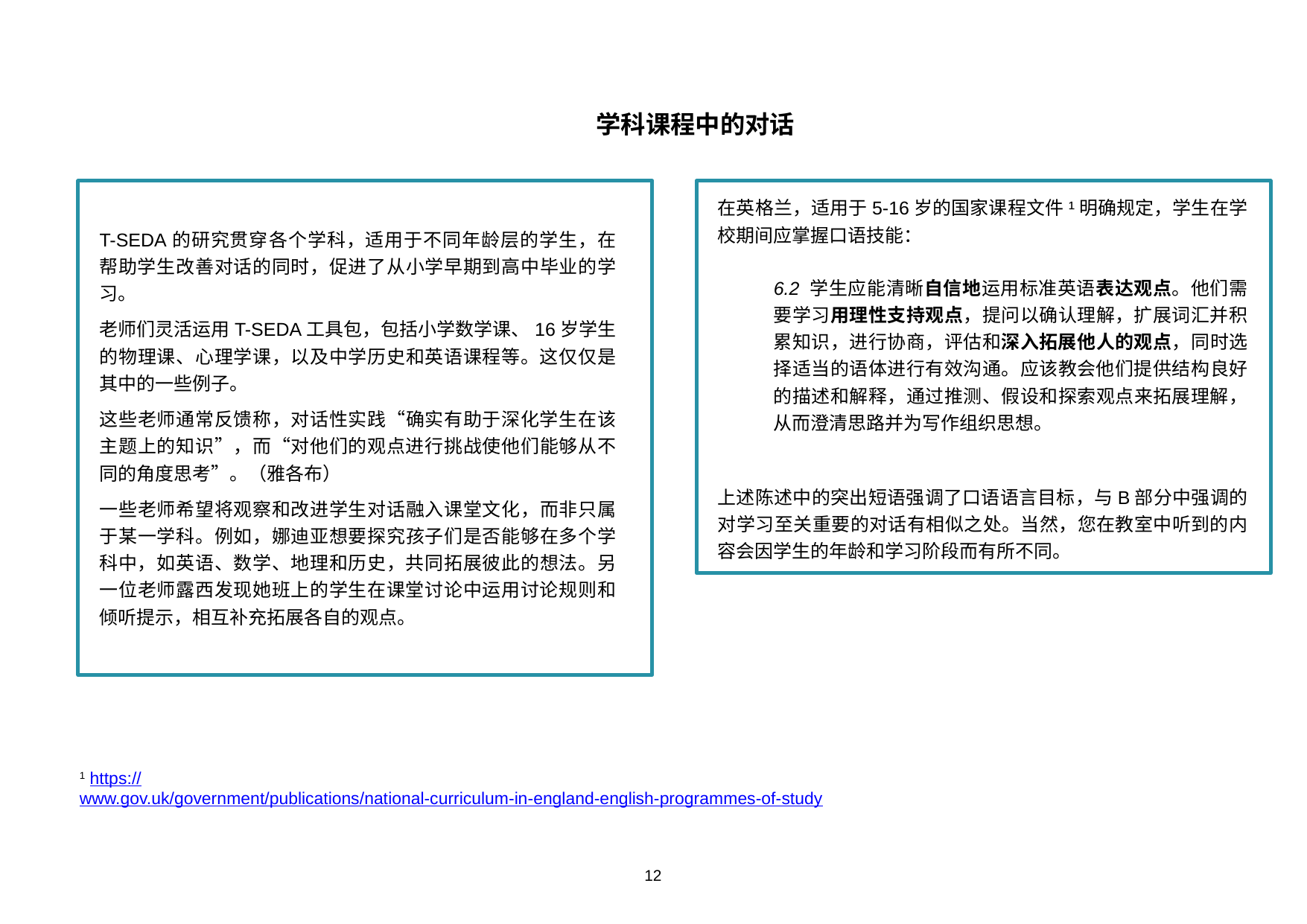

学科课程中的对话

T-SEDA的研究贯穿各个学科，适用于不同年龄层的学生，在帮助学生改善对话的同时，促进了从小学早期到高中毕业的学习。
老师们灵活运用T-SEDA工具包，包括小学数学课、16岁学生的物理课、心理学课，以及中学历史和英语课程等。这仅仅是其中的一些例子。
这些老师通常反馈称，对话性实践“确实有助于深化学生在该主题上的知识”，而“对他们的观点进行挑战使他们能够从不同的角度思考”。（雅各布）
一些老师希望将观察和改进学生对话融入课堂文化，而非只属于某一学科。例如，娜迪亚想要探究孩子们是否能够在多个学科中，如英语、数学、地理和历史，共同拓展彼此的想法。另一位老师露西发现她班上的学生在课堂讨论中运用讨论规则和倾听提示，相互补充拓展各自的观点。

在英格兰，适用于5-16岁的国家课程文件¹明确规定，学生在学校期间应掌握口语技能：

6.2 学生应能清晰自信地运用标准英语表达观点。他们需要学习用理性支持观点，提问以确认理解，扩展词汇并积累知识，进行协商，评估和深入拓展他人的观点，同时选择适当的语体进行有效沟通。应该教会他们提供结构良好的描述和解释，通过推测、假设和探索观点来拓展理解，从而澄清思路并为写作组织思想。

上述陈述中的突出短语强调了口语语言目标，与B部分中强调的对学习至关重要的对话有相似之处。当然，您在教室中听到的内容会因学生的年龄和学习阶段而有所不同。
1 https://www.gov.uk/government/publications/national-curriculum-in-england-english-programmes-of-study
12